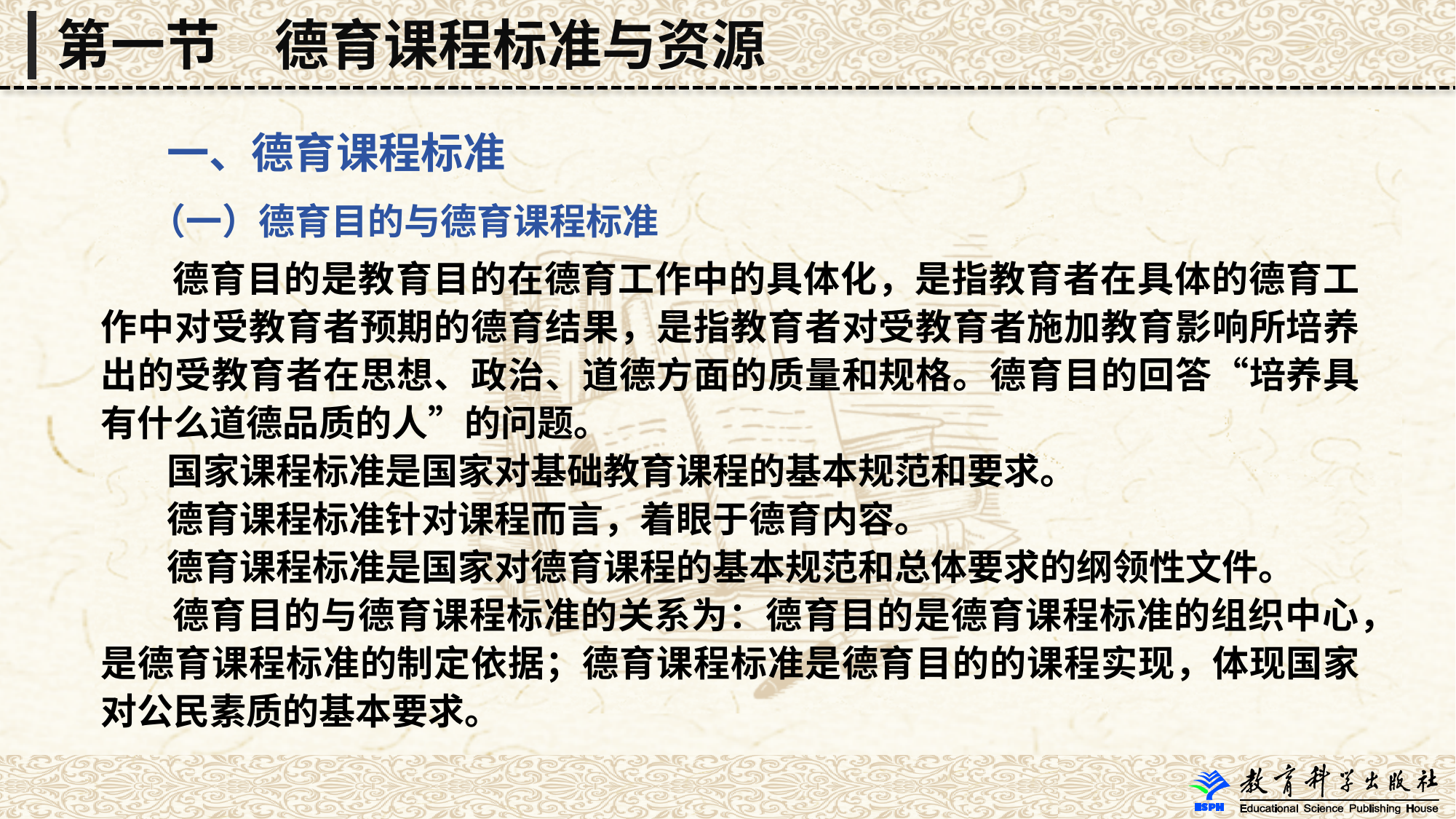

第一节　德育课程标准与资源
       一、德育课程标准

    （一）德育目的与德育课程标准

       德育目的是教育目的在德育工作中的具体化，是指教育者在具体的德育工作中对受教育者预期的德育结果，是指教育者对受教育者施加教育影响所培养出的受教育者在思想、政治、道德方面的质量和规格。德育目的回答“培养具有什么道德品质的人”的问题。
       国家课程标准是国家对基础教育课程的基本规范和要求。
       德育课程标准针对课程而言，着眼于德育内容。
       德育课程标准是国家对德育课程的基本规范和总体要求的纲领性文件。
       德育目的与德育课程标准的关系为：德育目的是德育课程标准的组织中心，是德育课程标准的制定依据；德育课程标准是德育目的的课程实现，体现国家对公民素质的基本要求。